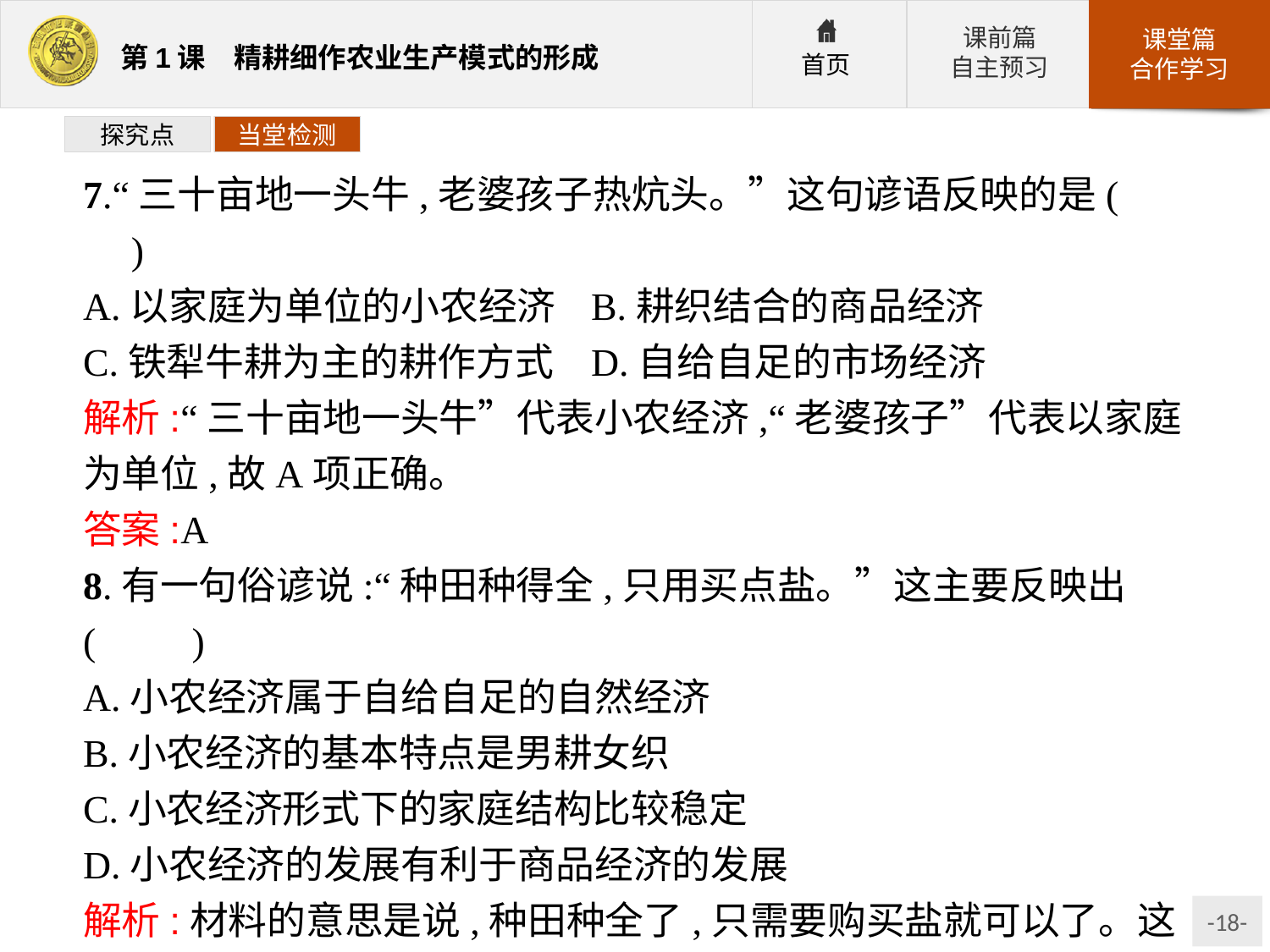

探究点
当堂检测
7.“三十亩地一头牛,老婆孩子热炕头。”这句谚语反映的是(　　)
A.以家庭为单位的小农经济	B.耕织结合的商品经济
C.铁犁牛耕为主的耕作方式	D.自给自足的市场经济
解析:“三十亩地一头牛”代表小农经济,“老婆孩子”代表以家庭为单位,故A项正确。
答案:A
8.有一句俗谚说:“种田种得全,只用买点盐。”这主要反映出(　　)
A.小农经济属于自给自足的自然经济
B.小农经济的基本特点是男耕女织
C.小农经济形式下的家庭结构比较稳定
D.小农经济的发展有利于商品经济的发展
解析:材料的意思是说,种田种全了,只需要购买盐就可以了。这主要反映出小农经济自给自足的特点。
答案:A